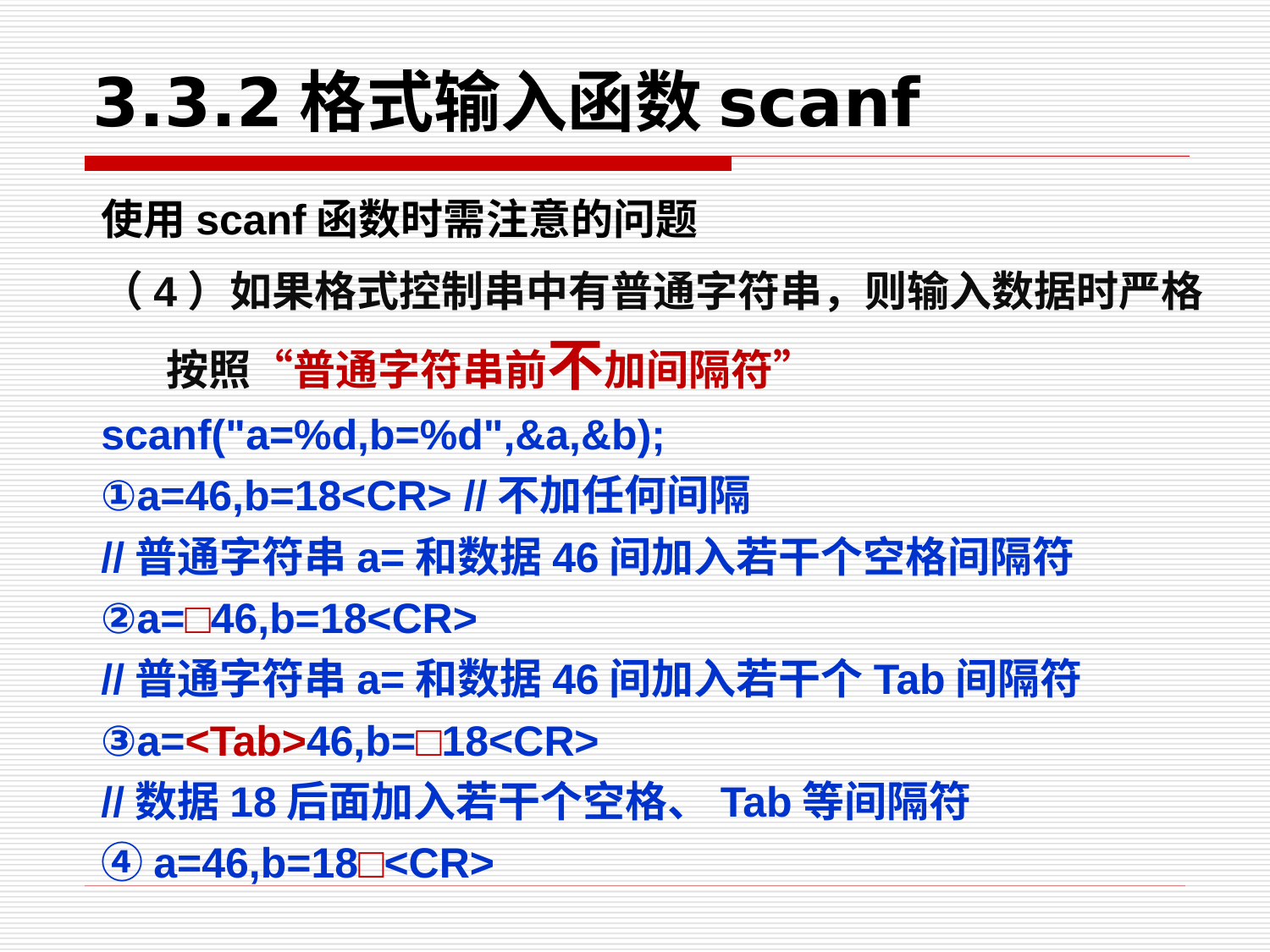

# 3.3.2格式输入函数scanf
使用scanf函数时需注意的问题
（4）如果格式控制串中有普通字符串，则输入数据时严格按照“普通字符串前不加间隔符”
scanf("a=%d,b=%d",&a,&b);
①a=46,b=18<CR> //不加任何间隔
//普通字符串a=和数据46间加入若干个空格间隔符
②a=□46,b=18<CR>
//普通字符串a=和数据46间加入若干个Tab间隔符
③a=<Tab>46,b=□18<CR>
//数据18后面加入若干个空格、Tab等间隔符  ④a=46,b=18□<CR>